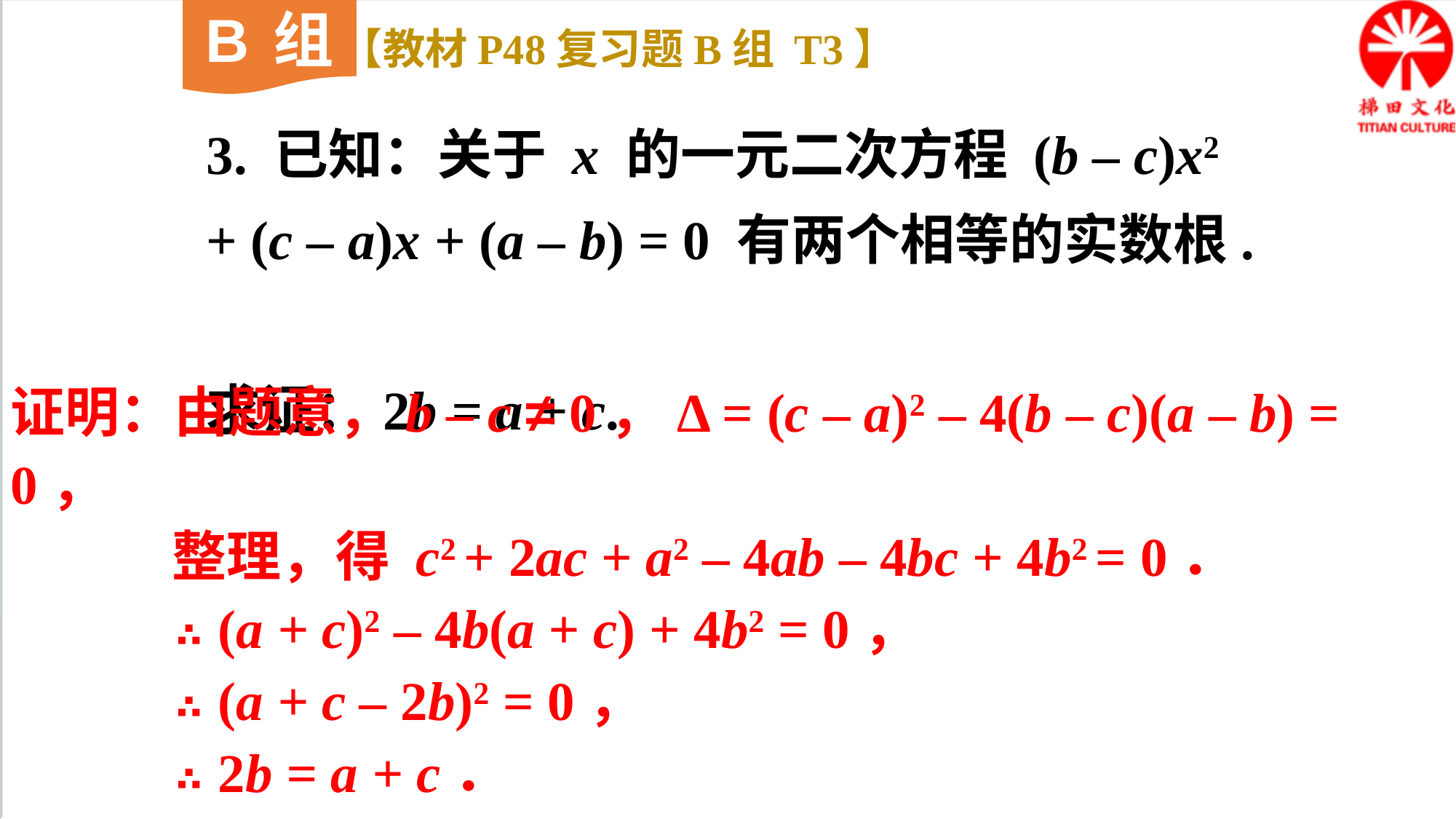

B组
【教材P48复习题B组 T3】
3. 已知：关于 x 的一元二次方程 (b – c)x2 + (c – a)x + (a – b) = 0 有两个相等的实数根.
求证：2b = a + c.
证明：由题意，b – c ≠ 0，Δ = (c – a)2 – 4(b – c)(a – b) = 0，
            整理，得 c2 + 2ac + a2 – 4ab – 4bc + 4b2 = 0．
            ∴ (a + c)2 – 4b(a + c) + 4b2 = 0，
            ∴ (a + c – 2b)2 = 0，
            ∴ 2b = a + c．